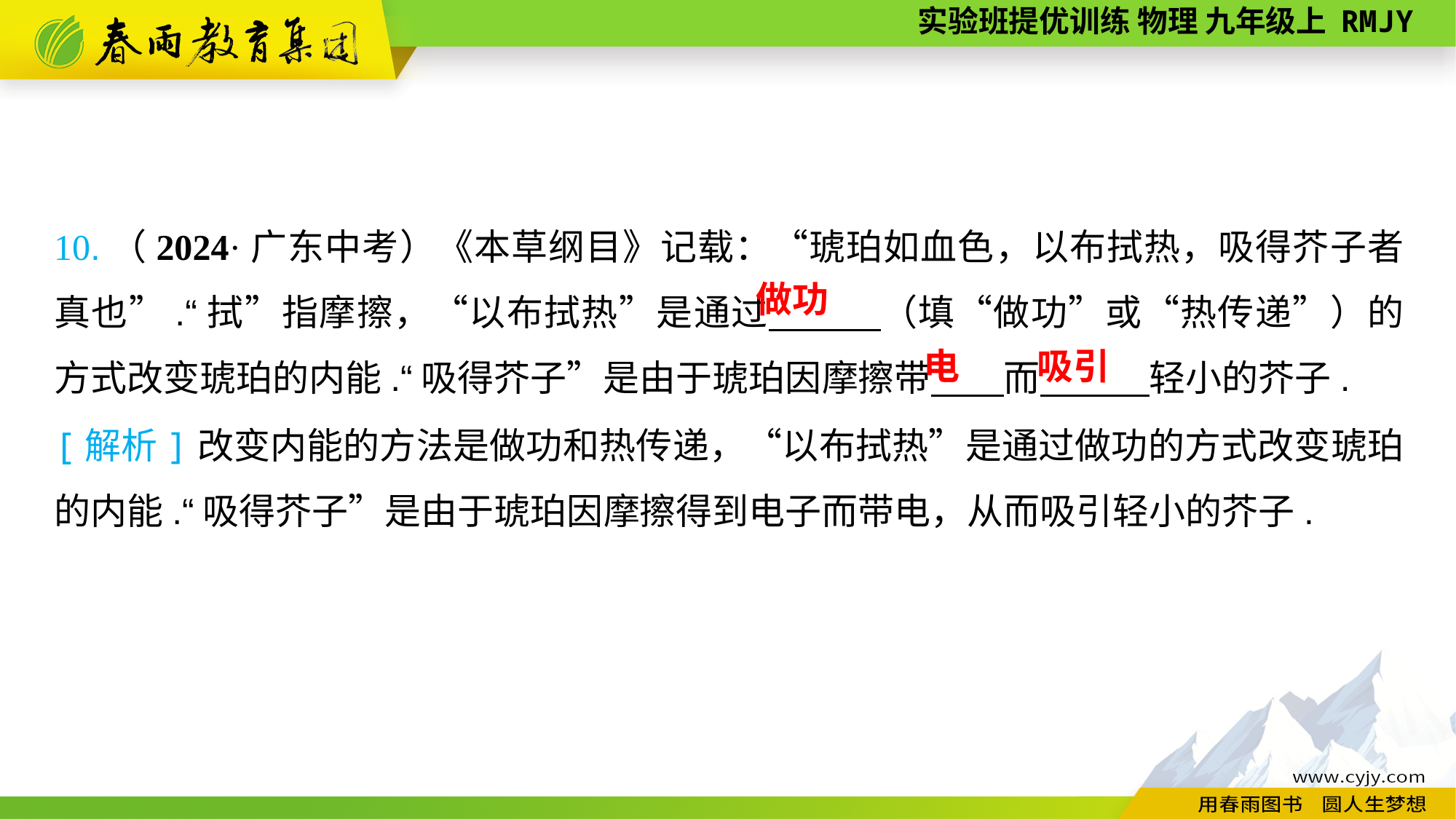

10.（2024·广东中考）《本草纲目》记载：“琥珀如血色，以布拭热，吸得芥子者真也”.“拭”指摩擦，“以布拭热”是通过　　　（填“做功”或“热传递”）的方式改变琥珀的内能.“吸得芥子”是由于琥珀因摩擦带　　而　　　轻小的芥子.
做功
吸引
电
[解析]改变内能的方法是做功和热传递，“以布拭热”是通过做功的方式改变琥珀的内能.“吸得芥子”是由于琥珀因摩擦得到电子而带电，从而吸引轻小的芥子.